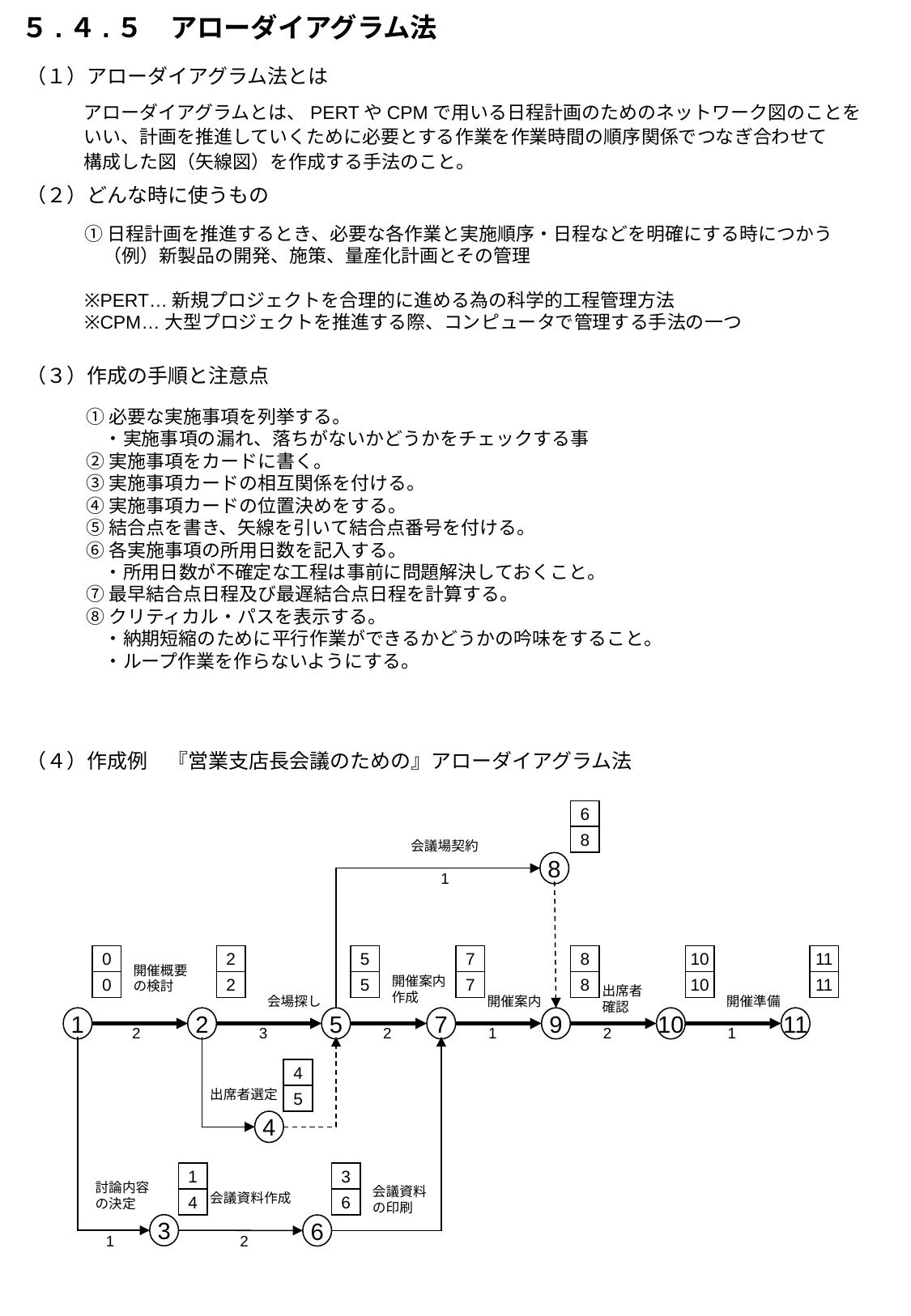

５.４.５　アローダイアグラム法
（１）アローダイアグラム法とは
アローダイアグラムとは、PERTやCPMで用いる日程計画のためのネットワーク図のことを
いい、計画を推進していくために必要とする作業を作業時間の順序関係でつなぎ合わせて
構成した図（矢線図）を作成する手法のこと。
（２）どんな時に使うもの
①日程計画を推進するとき、必要な各作業と実施順序・日程などを明確にする時につかう
　（例）新製品の開発、施策、量産化計画とその管理

※PERT…新規プロジェクトを合理的に進める為の科学的工程管理方法
※CPM…大型プロジェクトを推進する際、コンピュータで管理する手法の一つ
（３）作成の手順と注意点
①必要な実施事項を列挙する。
　・実施事項の漏れ、落ちがないかどうかをチェックする事
②実施事項をカードに書く。
③実施事項カードの相互関係を付ける。
④実施事項カードの位置決めをする。
⑤結合点を書き、矢線を引いて結合点番号を付ける。
⑥各実施事項の所用日数を記入する。
　・所用日数が不確定な工程は事前に問題解決しておくこと。
⑦最早結合点日程及び最遅結合点日程を計算する。
⑧クリティカル・パスを表示する。
　・納期短縮のために平行作業ができるかどうかの吟味をすること。
　・ループ作業を作らないようにする。

（４）作成例　『営業支店長会議のための』アローダイアグラム法
6
8
会議場契約
8
1
0
0
2
2
5
5
7
7
8
8
10
10
11
11
開催概要
の検討
開催案内
作成
出席者
確認
会場探し
開催案内
開催準備
1
2
5
7
9
10
11
2
3
2
1
2
1
4
5
出席者選定
4
1
4
3
6
討論内容
の決定
会議資料
の印刷
会議資料作成
3
6
1
2